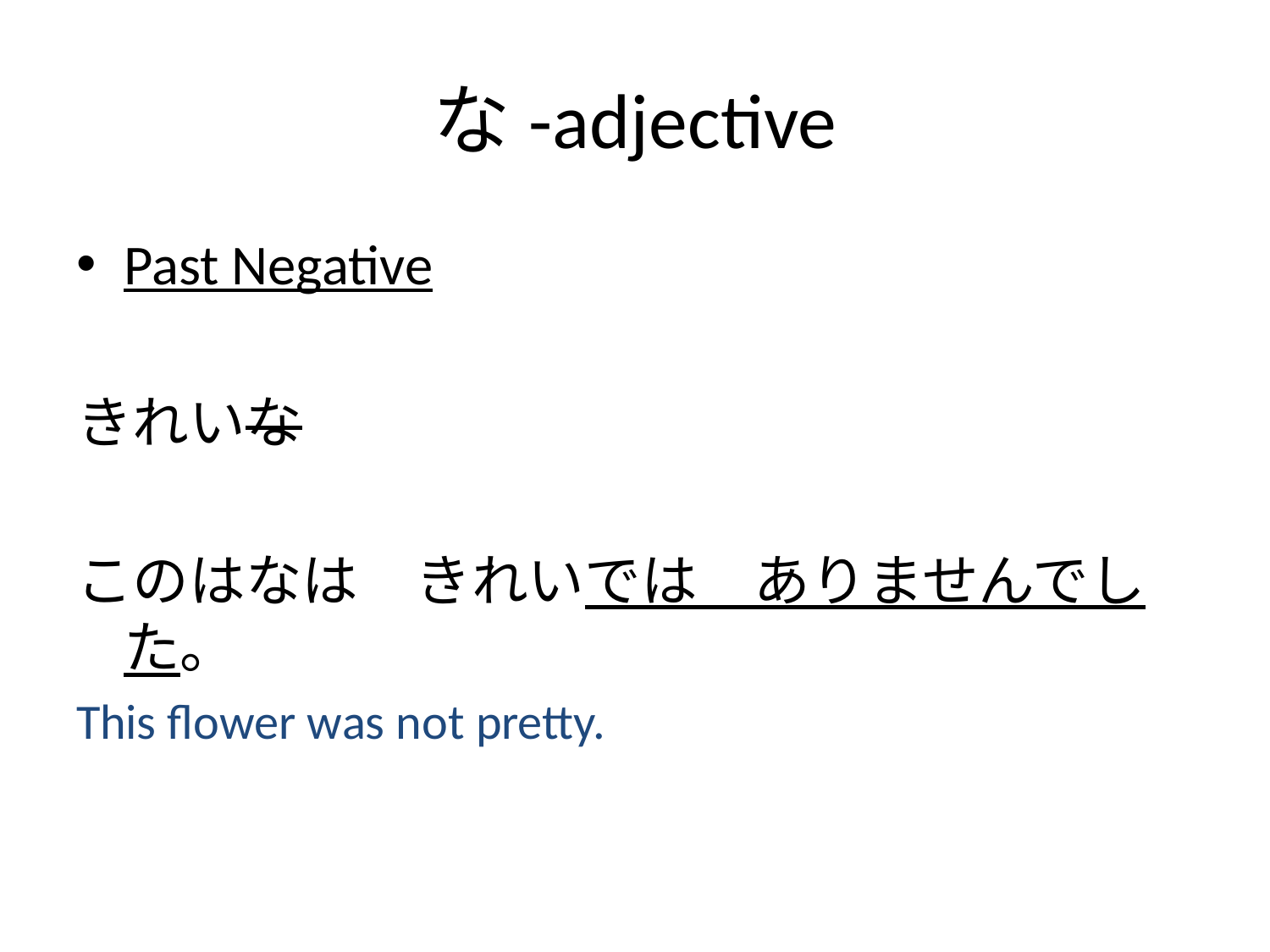

# な-adjective
Past Negative

きれいな

このはなは　きれいでは　ありませんでした。
This flower was not pretty.